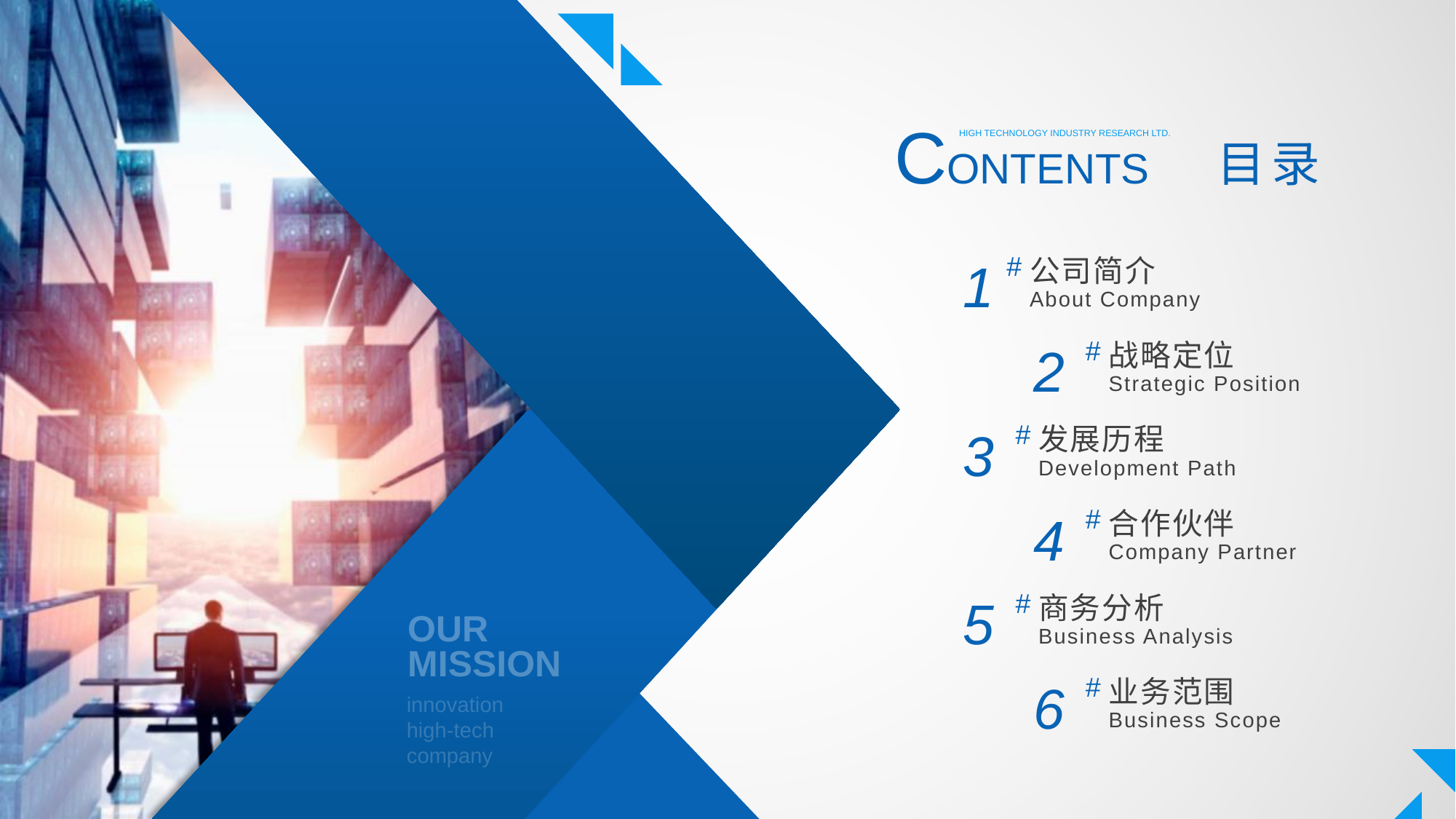

CONTENTS
目 录
HIGH TECHNOLOGY INDUSTRY RESEARCH LTD.
#
1
公司简介
About Company
#
2
战略定位
Strategic Position

#
3
发展历程
Development Path
#
4
合作伙伴
Company Partner
#
5
商务分析
Business Analysis
OUR
MISSION
#
6
业务范围
Business Scope
innovation
high-tech
company